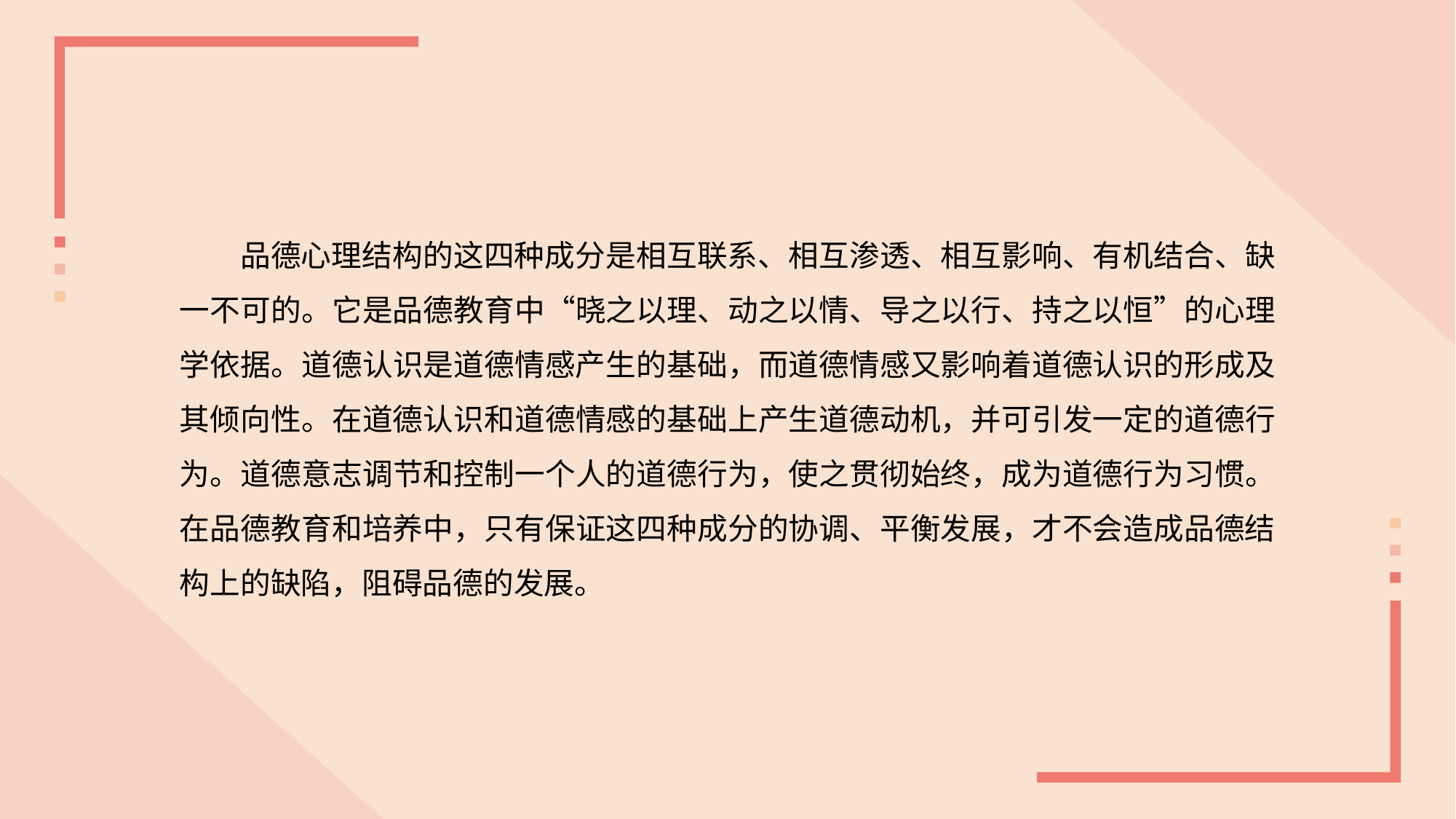

品德心理结构的这四种成分是相互联系、相互渗透、相互影响、有机结合、缺一不可的。它是品德教育中“晓之以理、动之以情、导之以行、持之以恒”的心理学依据。道德认识是道德情感产生的基础，而道德情感又影响着道德认识的形成及其倾向性。在道德认识和道德情感的基础上产生道德动机，并可引发一定的道德行为。道德意志调节和控制一个人的道德行为，使之贯彻始终，成为道德行为习惯。在品德教育和培养中，只有保证这四种成分的协调、平衡发展，才不会造成品德结构上的缺陷，阻碍品德的发展。